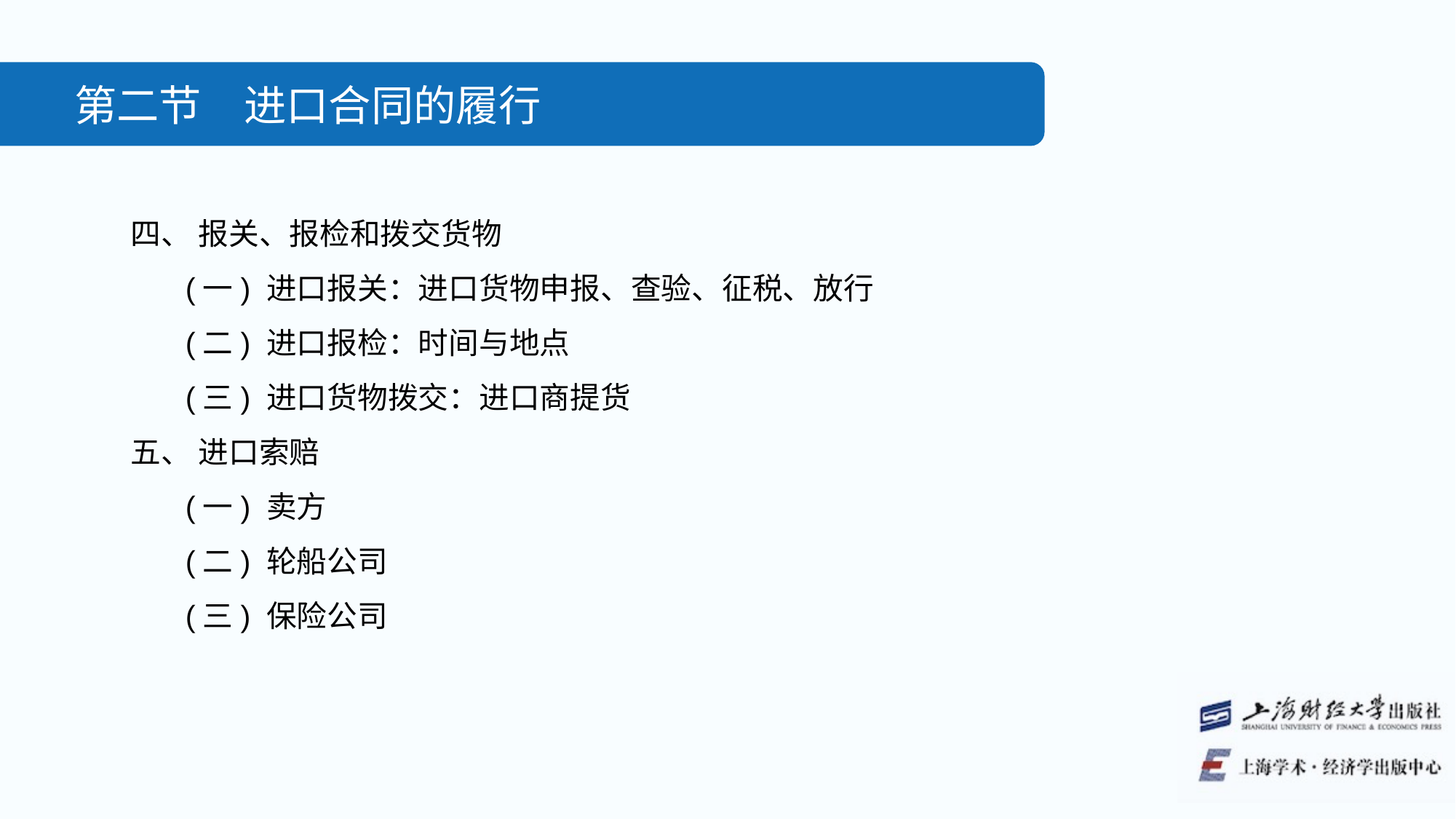

第二节　进口合同的履行
四、 报关、报检和拨交货物
(一) 进口报关：进口货物申报、查验、征税、放行
(二) 进口报检：时间与地点
(三) 进口货物拨交：进口商提货
五、 进口索赔
(一) 卖方
(二) 轮船公司
(三) 保险公司